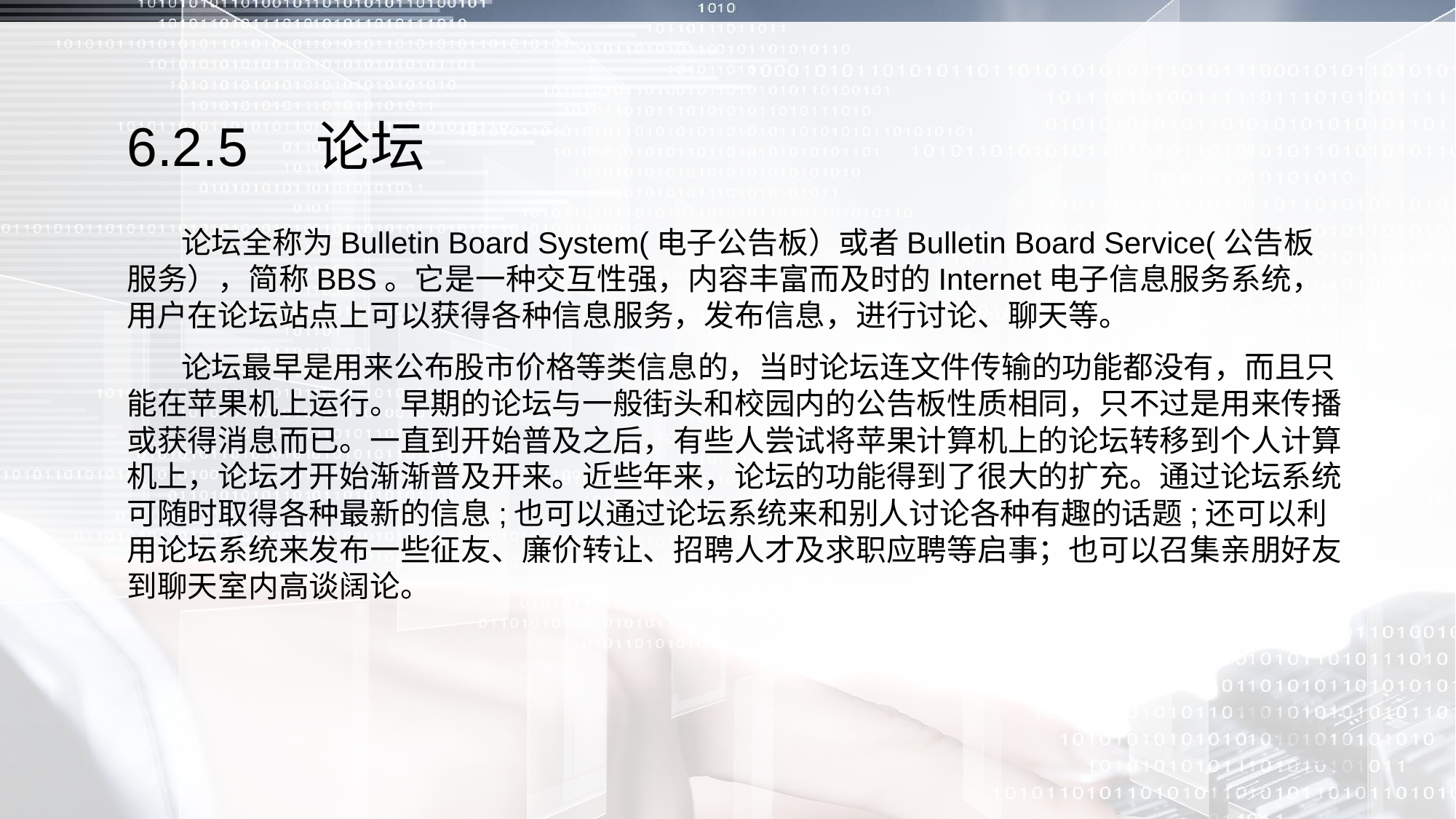

# 6.2.5　论坛
       论坛全称为Bulletin Board System(电子公告板）或者Bulletin Board Service(公告板服务），简称BBS。它是一种交互性强，内容丰富而及时的Internet电子信息服务系统，用户在论坛站点上可以获得各种信息服务，发布信息，进行讨论、聊天等。
       论坛最早是用来公布股市价格等类信息的，当时论坛连文件传输的功能都没有，而且只能在苹果机上运行。早期的论坛与一般街头和校园内的公告板性质相同，只不过是用来传播或获得消息而已。一直到开始普及之后，有些人尝试将苹果计算机上的论坛转移到个人计算机上，论坛才开始渐渐普及开来。近些年来，论坛的功能得到了很大的扩充。通过论坛系统可随时取得各种最新的信息;也可以通过论坛系统来和别人讨论各种有趣的话题;还可以利用论坛系统来发布一些征友、廉价转让、招聘人才及求职应聘等启事；也可以召集亲朋好友到聊天室内高谈阔论。